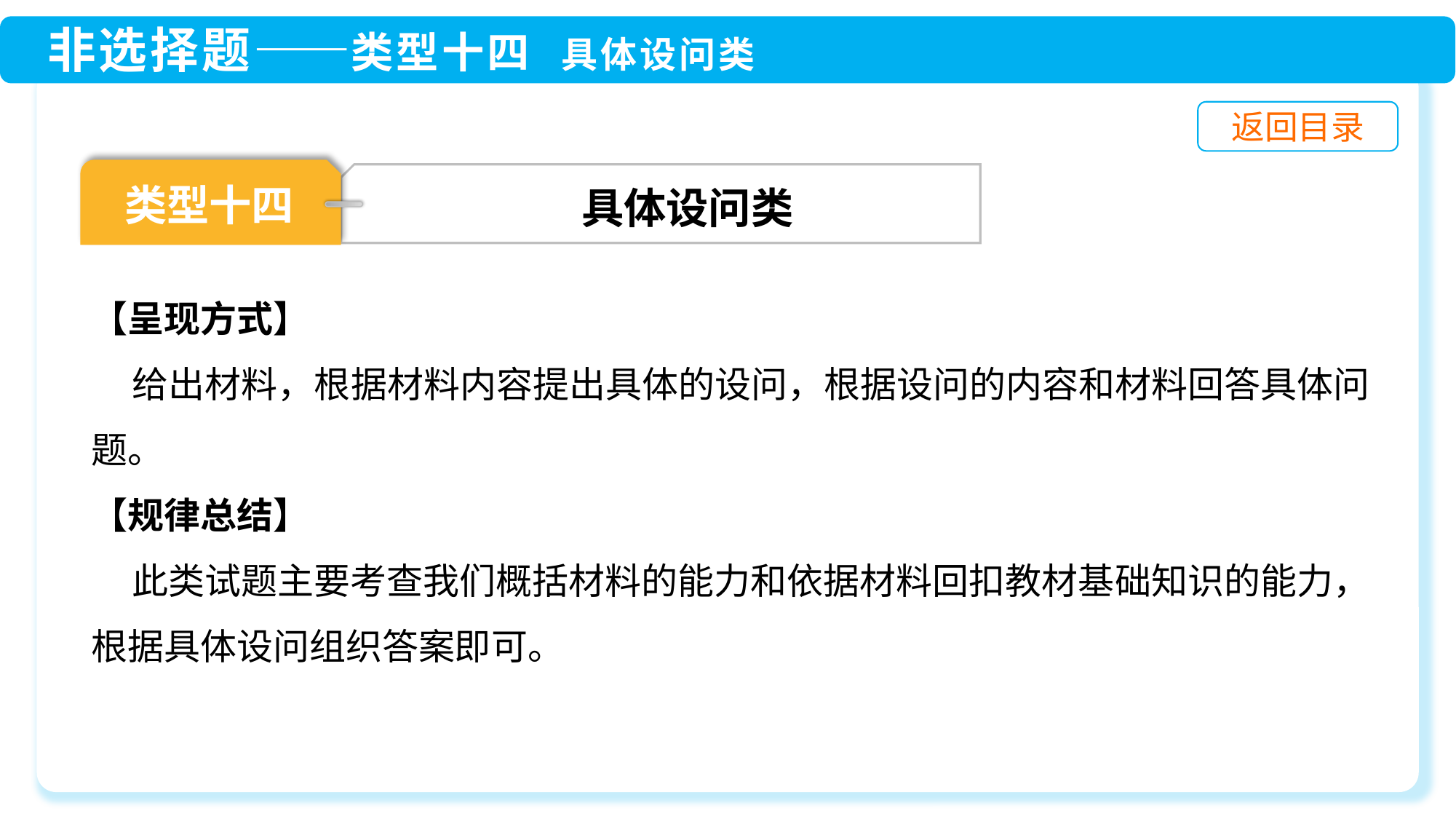

类型十四
具体设问类

【呈现方式】
    给出材料，根据材料内容提出具体的设问，根据设问的内容和材料回答具体问题。
【规律总结】
    此类试题主要考查我们概括材料的能力和依据材料回扣教材基础知识的能力，根据具体设问组织答案即可。